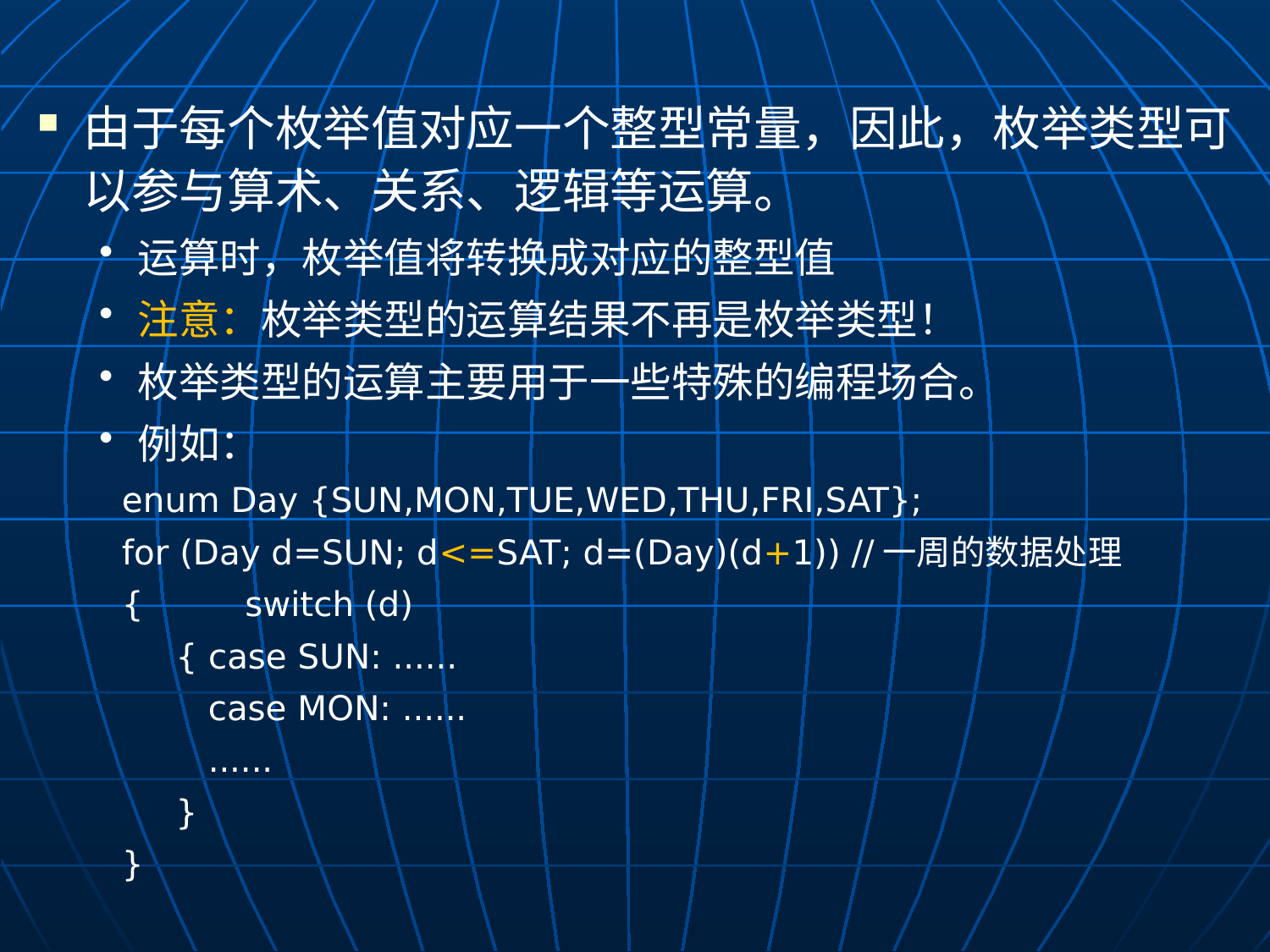

由于每个枚举值对应一个整型常量，因此，枚举类型可以参与算术、关系、逻辑等运算。
运算时，枚举值将转换成对应的整型值
注意：枚举类型的运算结果不再是枚举类型！
枚举类型的运算主要用于一些特殊的编程场合。
例如：
enum Day {SUN,MON,TUE,WED,THU,FRI,SAT};
for (Day d=SUN; d<=SAT; d=(Day)(d+1)) //一周的数据处理
{	switch (d)
     { case SUN: ......
        case MON: ......
        ......
     }
}